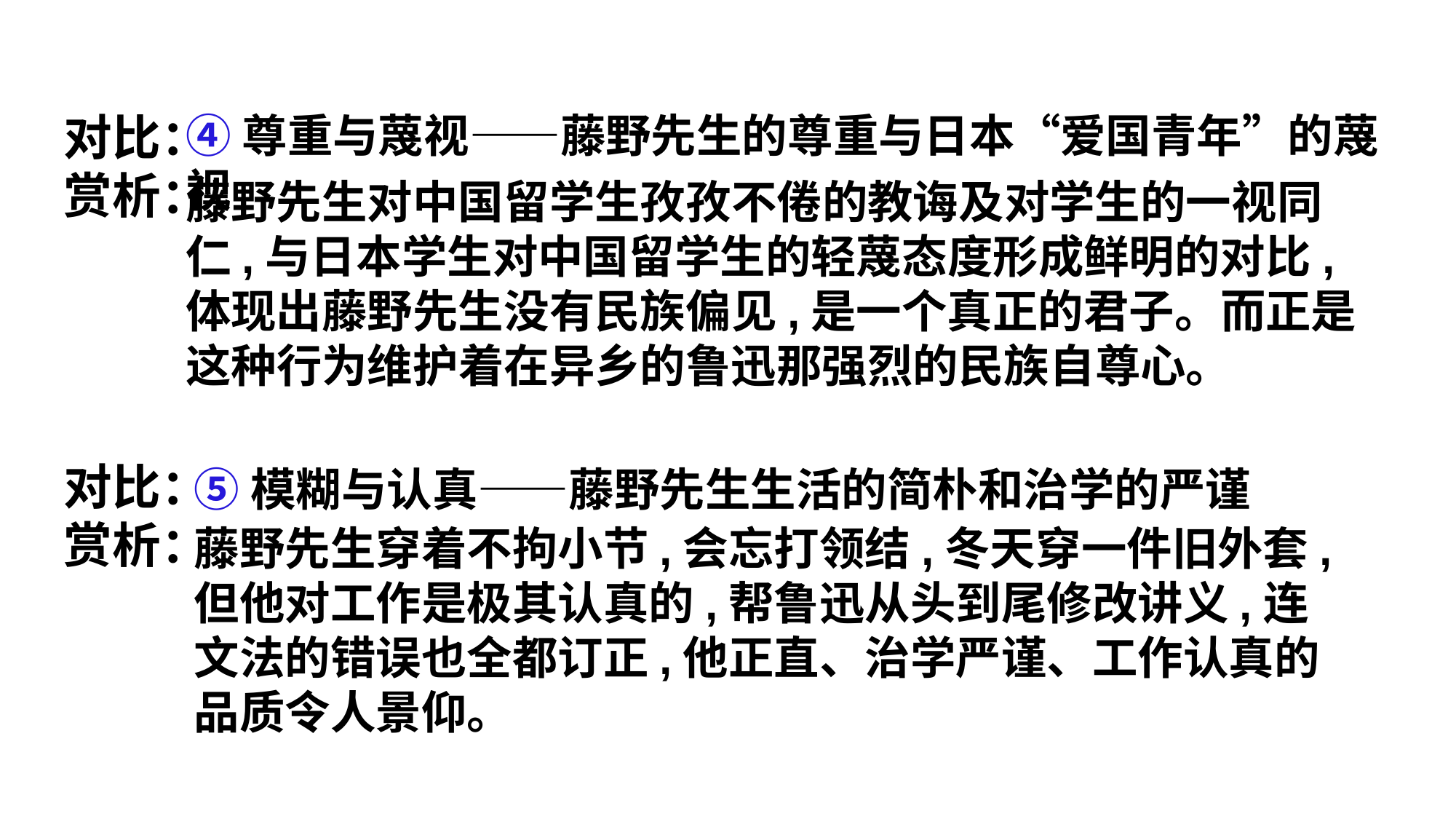

对比：
赏析：

对比：
赏析：

④尊重与蔑视——藤野先生的尊重与日本“爱国青年”的蔑视
藤野先生对中国留学生孜孜不倦的教诲及对学生的一视同仁,与日本学生对中国留学生的轻蔑态度形成鲜明的对比,体现出藤野先生没有民族偏见,是一个真正的君子。而正是这种行为维护着在异乡的鲁迅那强烈的民族自尊心。
⑤模糊与认真——藤野先生生活的简朴和治学的严谨
藤野先生穿着不拘小节,会忘打领结,冬天穿一件旧外套,但他对工作是极其认真的,帮鲁迅从头到尾修改讲义,连文法的错误也全都订正,他正直、治学严谨、工作认真的品质令人景仰。